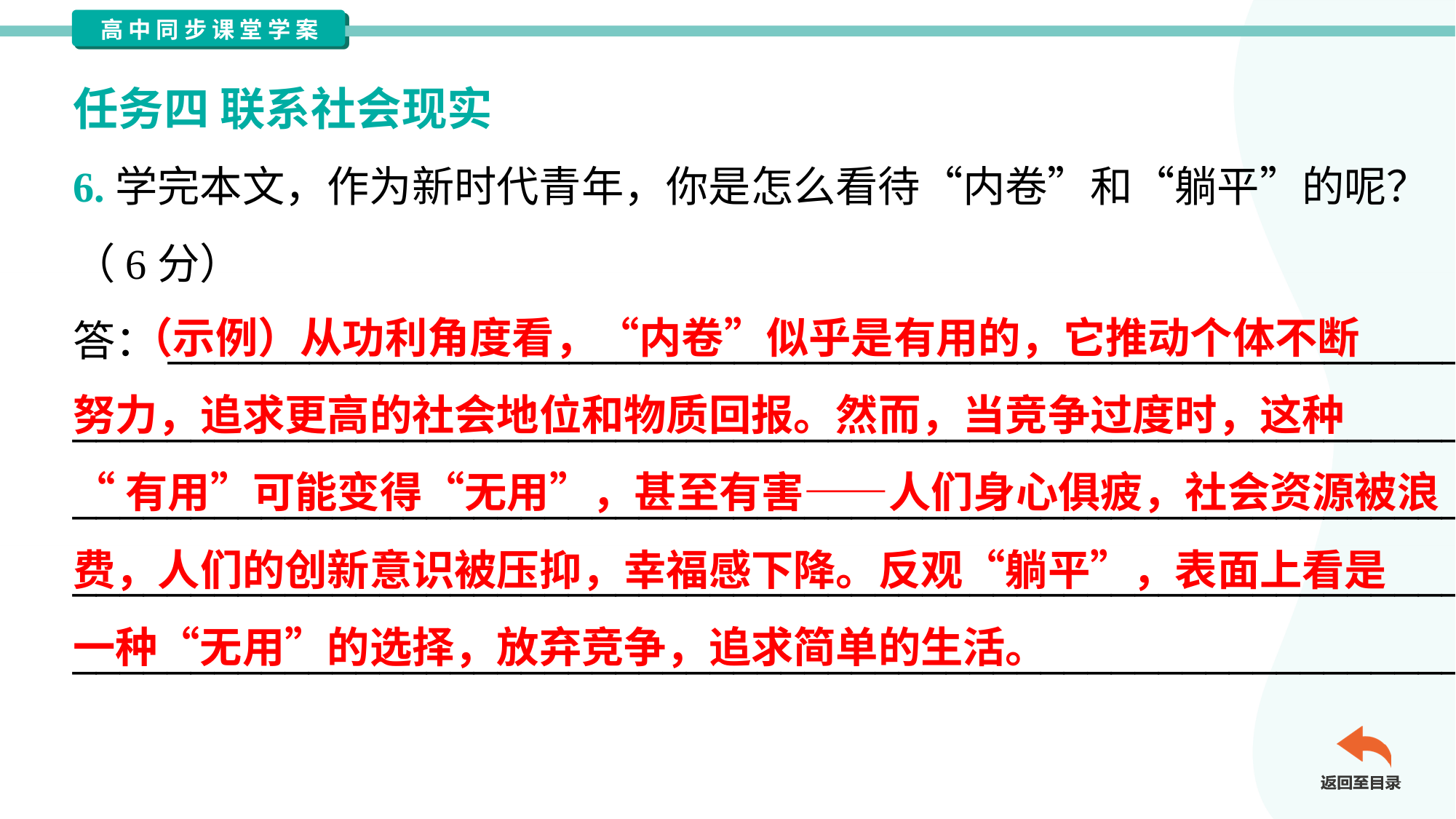

任务四 联系社会现实
6.学完本文，作为新时代青年，你是怎么看待“内卷”和“躺平”的呢？
（6分）
答：_________________________________________________________
_____________________________________________________________
_____________________________________________________________
_____________________________________________________________
_____________________________________________________________
     （示例）从功利角度看，“内卷”似乎是有用的，它推动个体不断
努力，追求更高的社会地位和物质回报。然而，当竞争过度时，这种
“有用”可能变得“无用”，甚至有害——人们身心俱疲，社会资源被浪
费，人们的创新意识被压抑，幸福感下降。反观“躺平”，表面上看是
一种“无用”的选择，放弃竞争，追求简单的生活。